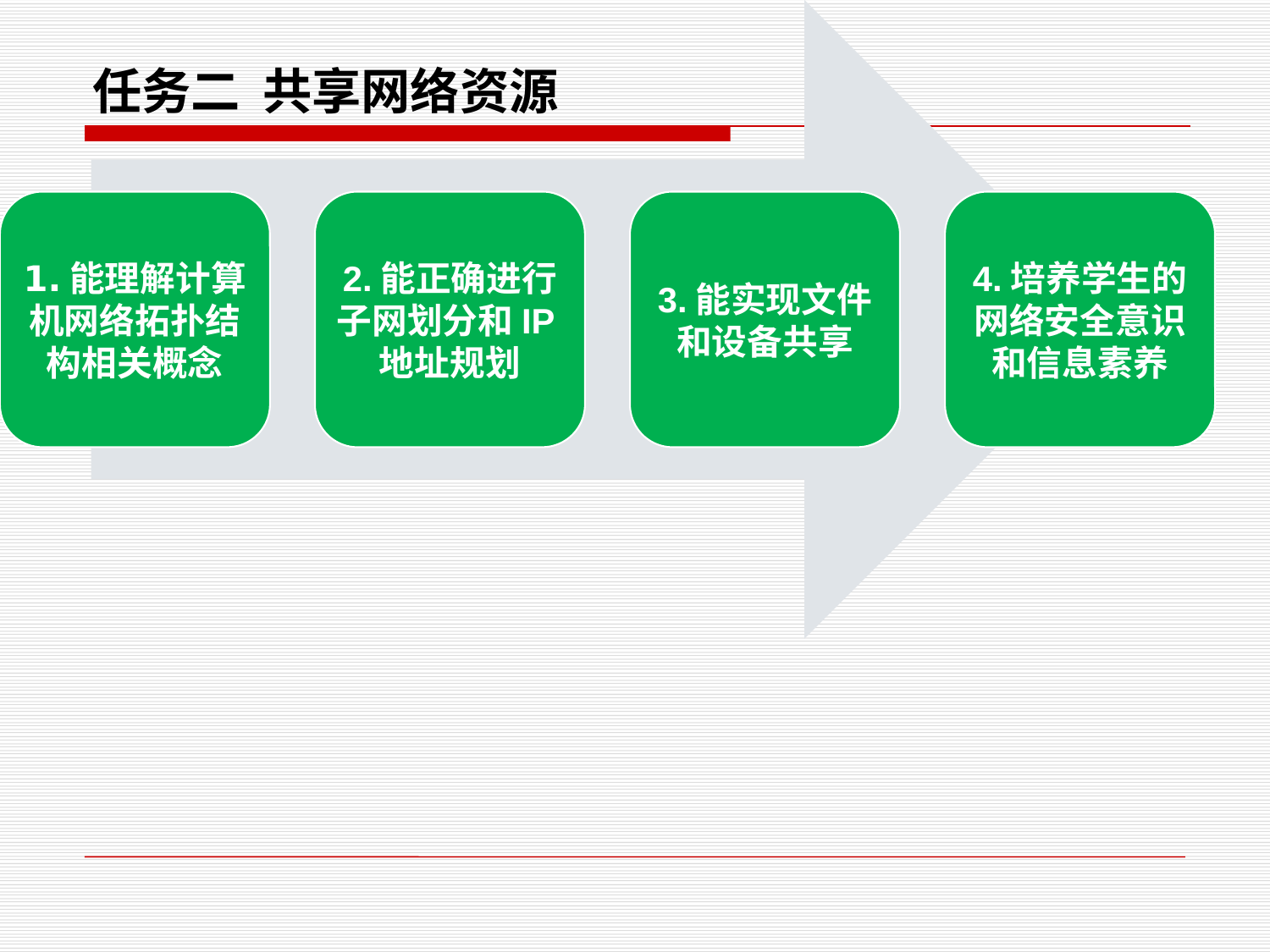

任务二  共享网络资源
1.能理解计算机网络拓扑结构相关概念
2.能正确进行子网划分和IP地址规划
3.能实现文件和设备共享
4.培养学生的网络安全意识和信息素养
25